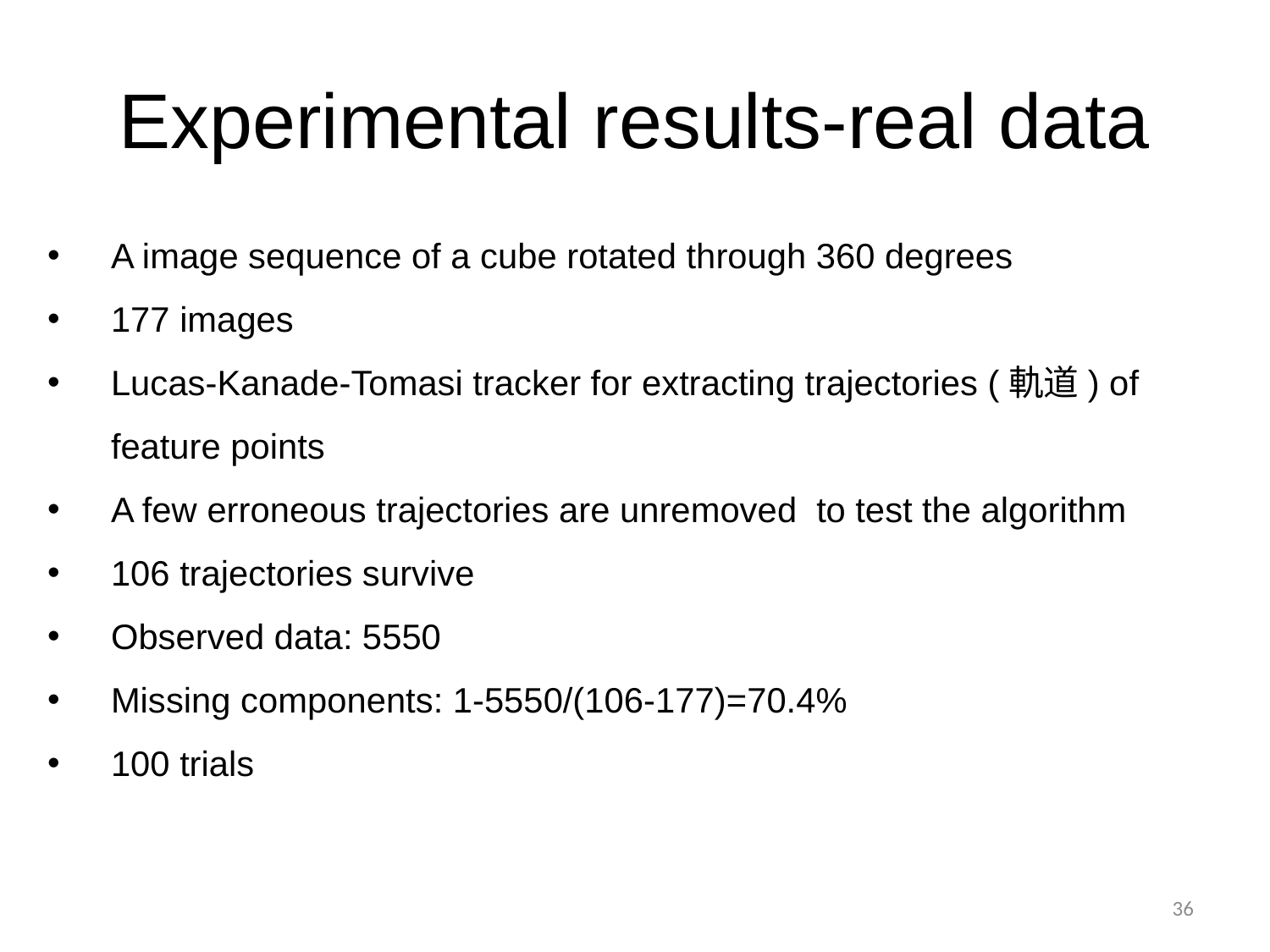

# Experimental results-real data
A image sequence of a cube rotated through 360 degrees
177 images
Lucas-Kanade-Tomasi tracker for extracting trajectories (軌道) of feature points
A few erroneous trajectories are unremoved  to test the algorithm
106 trajectories survive
Observed data: 5550
Missing components: 1-5550/(106-177)=70.4%
100 trials
36